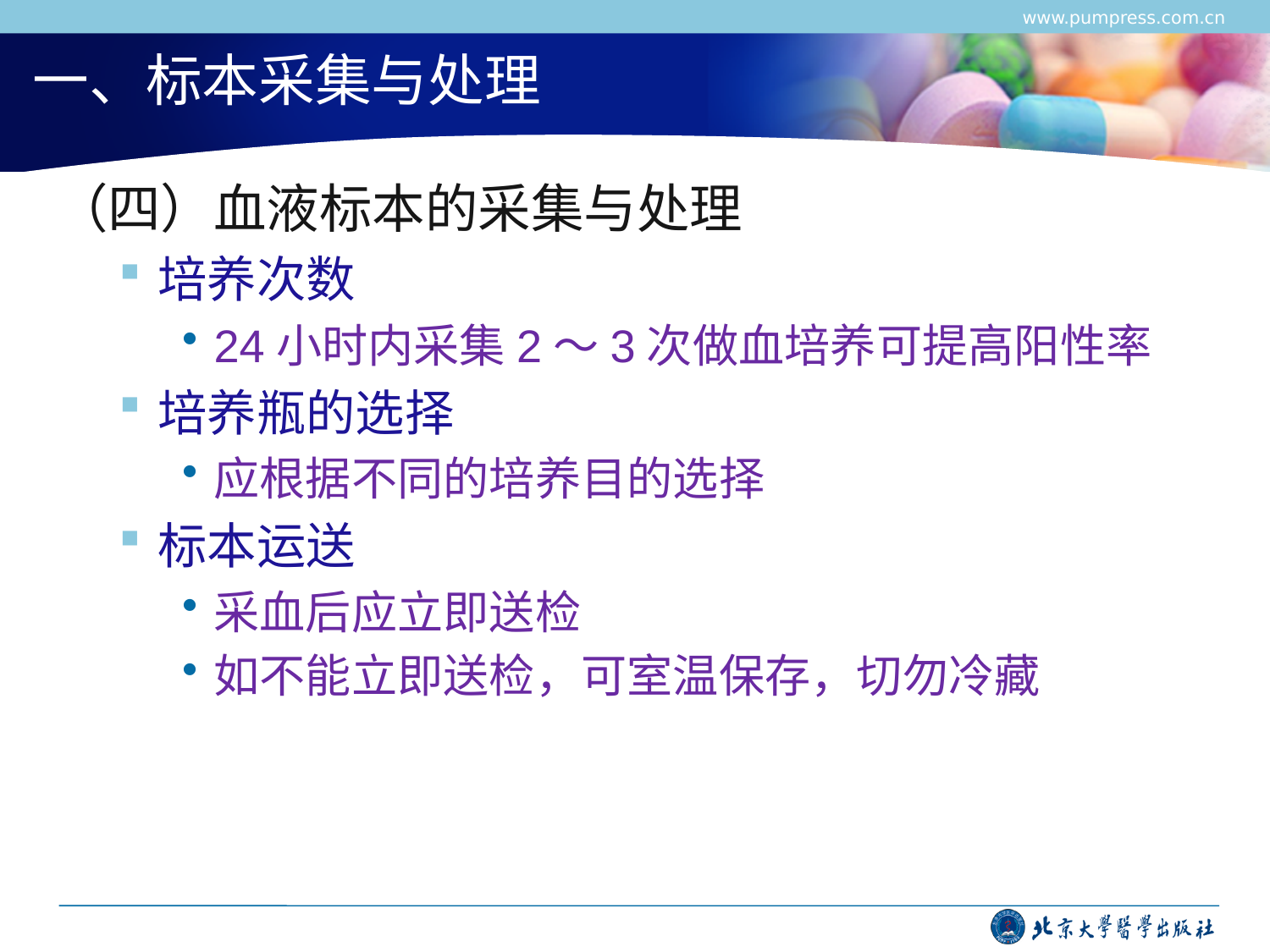

www.pumpress.com.cn
# 一、标本采集与处理
（四）血液标本的采集与处理
培养次数
24小时内采集2～3次做血培养可提高阳性率
培养瓶的选择
应根据不同的培养目的选择
标本运送
采血后应立即送检
如不能立即送检，可室温保存，切勿冷藏